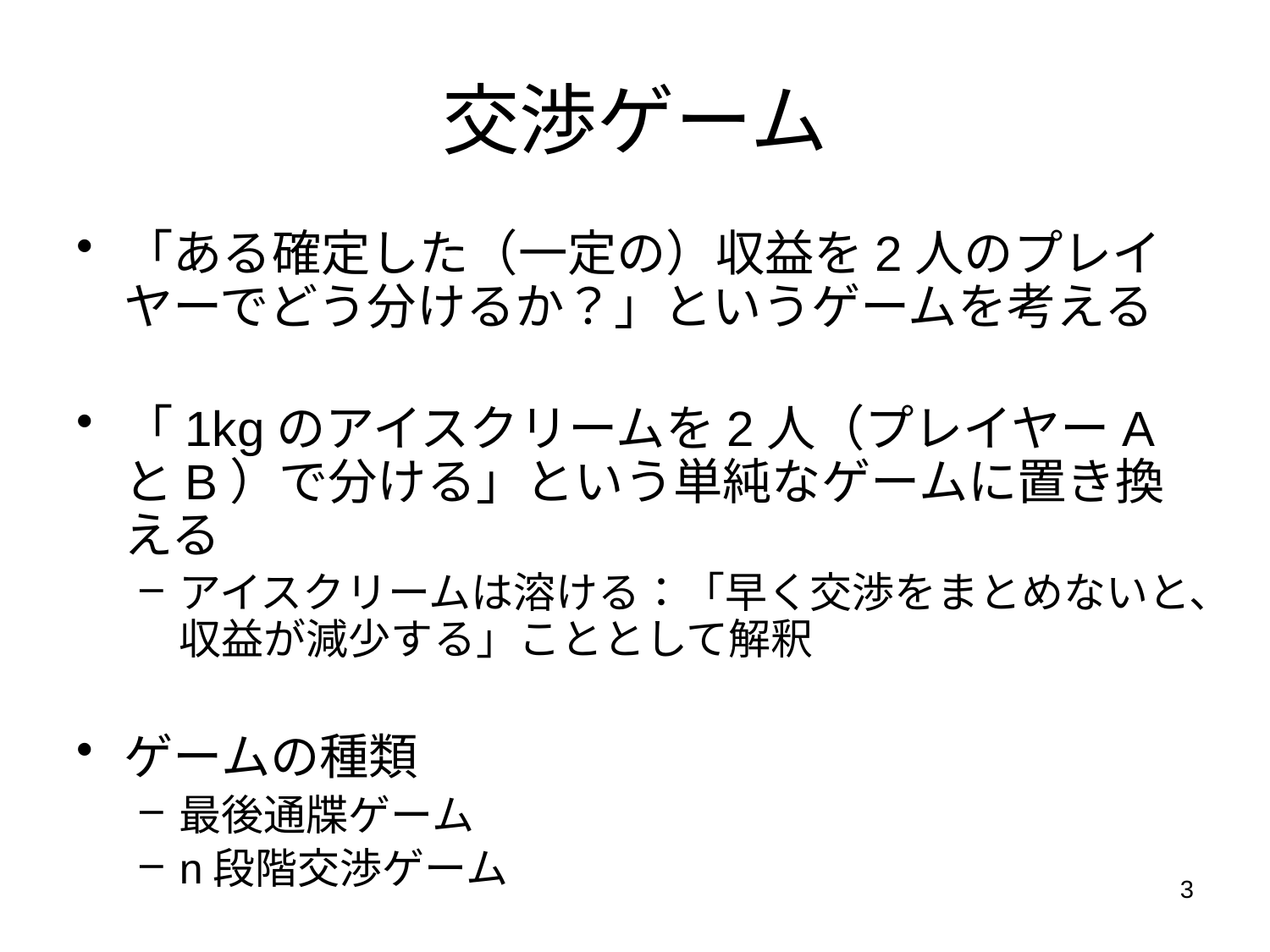

# 交渉ゲーム
「ある確定した（一定の）収益を2人のプレイヤーでどう分けるか？」というゲームを考える

「1kgのアイスクリームを2人（プレイヤーAとB）で分ける」という単純なゲームに置き換える
アイスクリームは溶ける：「早く交渉をまとめないと、収益が減少する」こととして解釈

ゲームの種類
最後通牒ゲーム
n段階交渉ゲーム
3